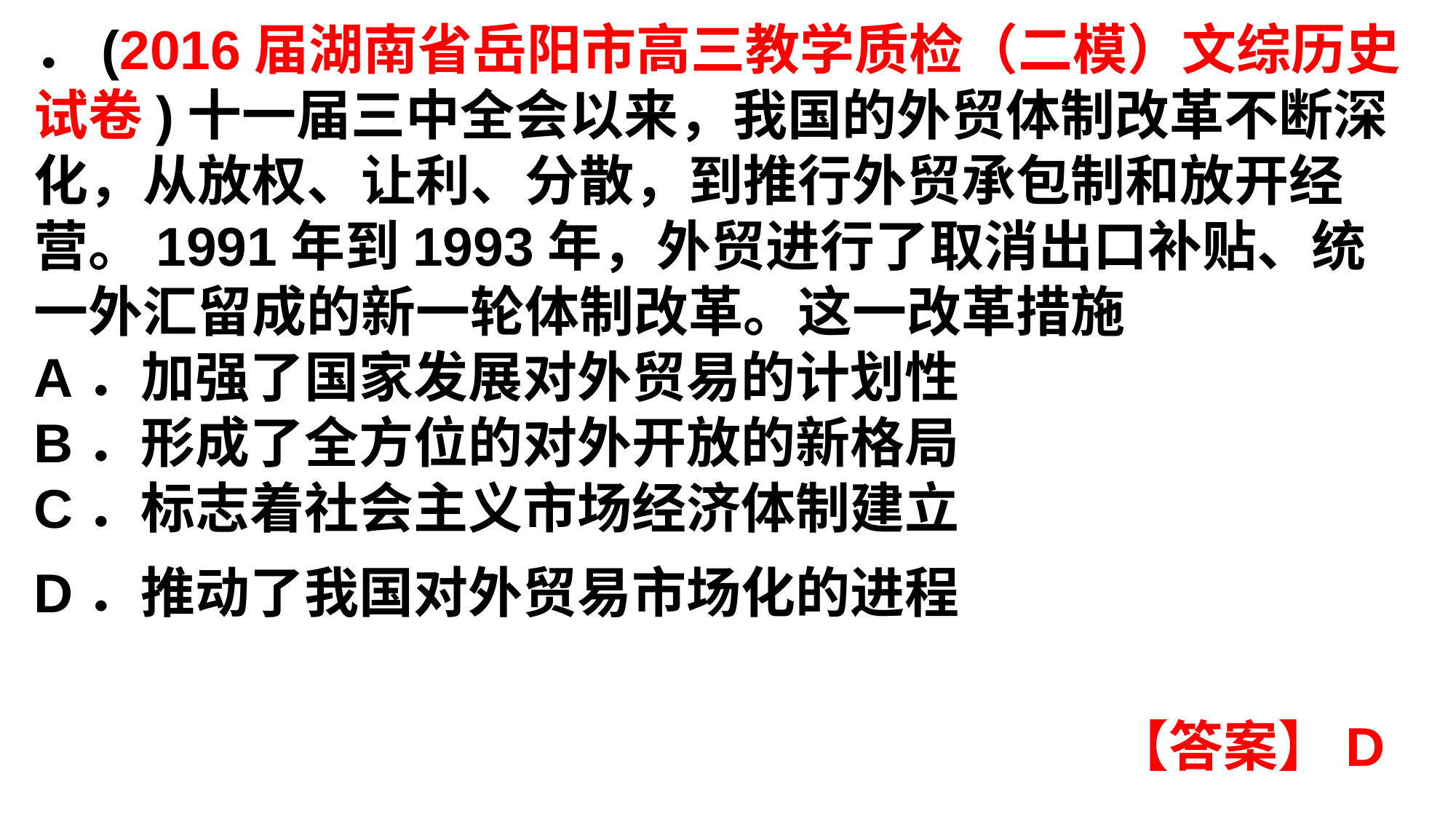

．(2016届湖南省岳阳市高三教学质检（二模）文综历史试卷)十一届三中全会以来，我国的外贸体制改革不断深化，从放权、让利、分散，到推行外贸承包制和放开经营。1991年到1993年，外贸进行了取消出口补贴、统一外汇留成的新一轮体制改革。这一改革措施A．加强了国家发展对外贸易的计划性   B．形成了全方位的对外开放的新格局C．标志着社会主义市场经济体制建立  D．推动了我国对外贸易市场化的进程

【答案】D